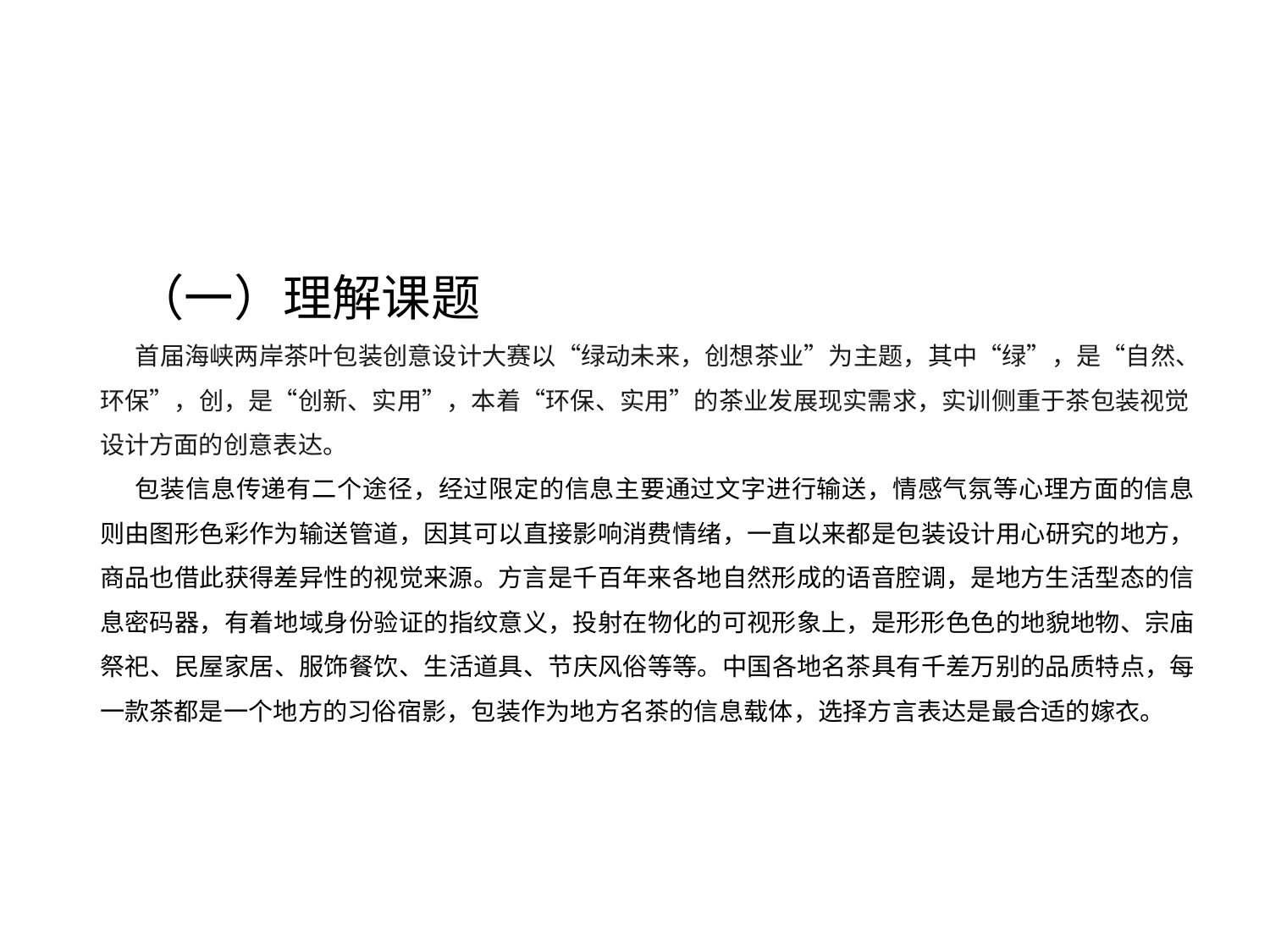

（一）理解课题
首届海峡两岸茶叶包装创意设计大赛以“绿动未来，创想茶业”为主题，其中“绿”，是“自然、环保”，创，是“创新、实用”，本着“环保、实用”的茶业发展现实需求，实训侧重于茶包装视觉设计方面的创意表达。
包装信息传递有二个途径，经过限定的信息主要通过文字进行输送，情感气氛等心理方面的信息则由图形色彩作为输送管道，因其可以直接影响消费情绪，一直以来都是包装设计用心研究的地方，商品也借此获得差异性的视觉来源。方言是千百年来各地自然形成的语音腔调，是地方生活型态的信息密码器，有着地域身份验证的指纹意义，投射在物化的可视形象上，是形形色色的地貌地物、宗庙祭祀、民屋家居、服饰餐饮、生活道具、节庆风俗等等。中国各地名茶具有千差万别的品质特点，每一款茶都是一个地方的习俗宿影，包装作为地方名茶的信息载体，选择方言表达是最合适的嫁衣。